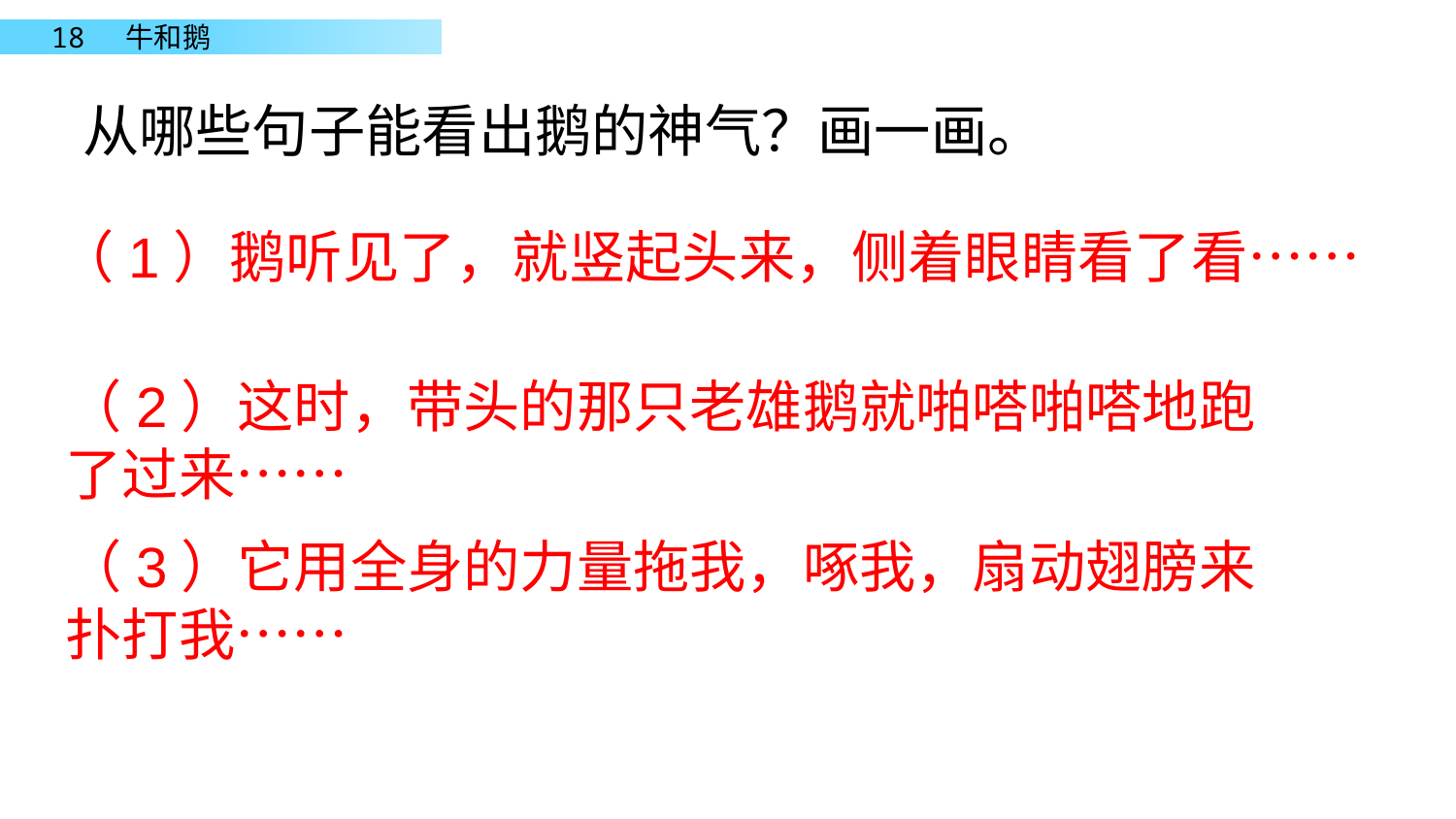

从哪些句子能看出鹅的神气？画一画。
（1）鹅听见了，就竖起头来，侧着眼睛看了看……
（2）这时，带头的那只老雄鹅就啪嗒啪嗒地跑了过来……
（3）它用全身的力量拖我，啄我，扇动翅膀来扑打我……